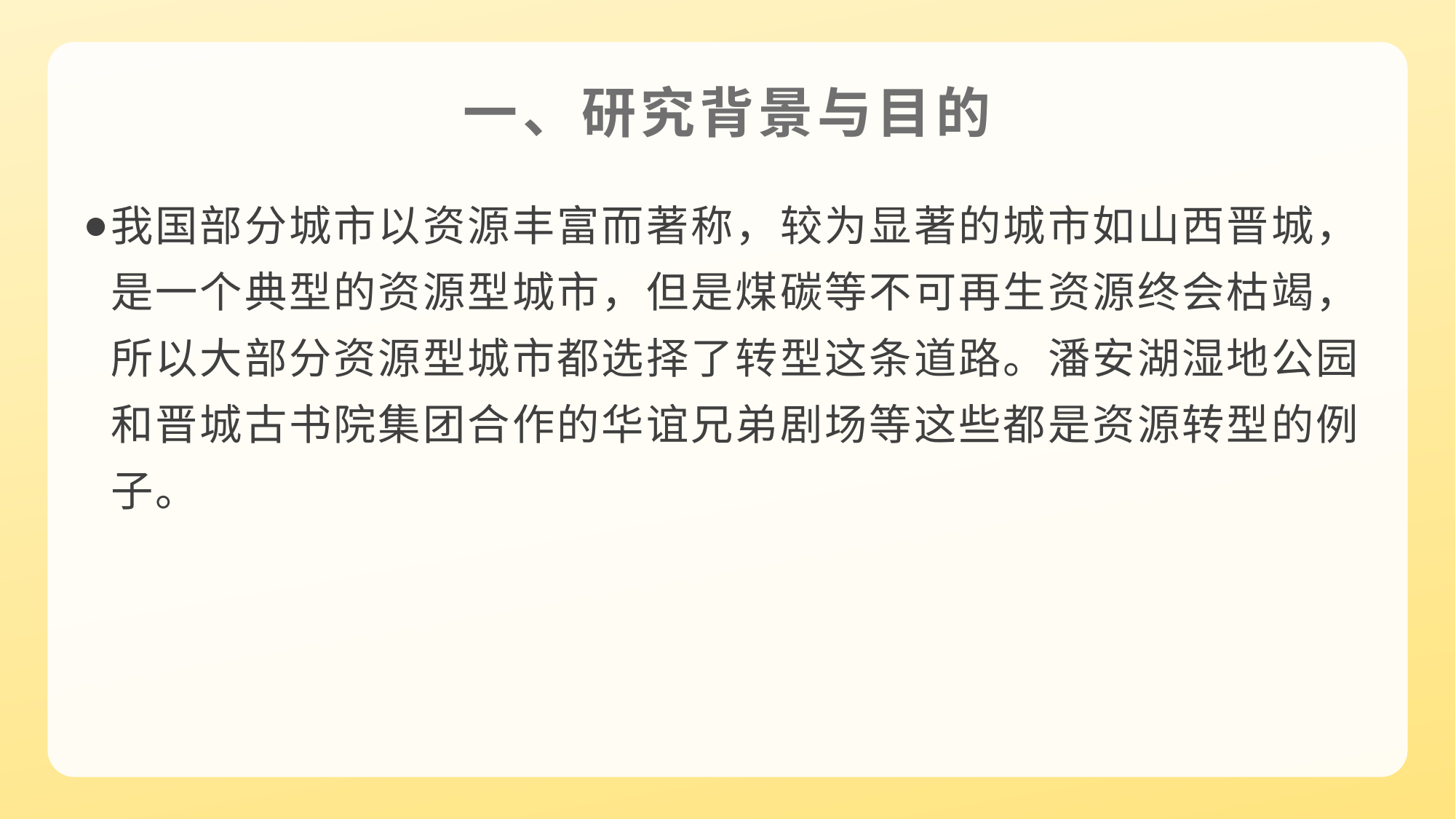

一、研究背景与目的
我国部分城市以资源丰富而著称，较为显著的城市如山西晋城，是一个典型的资源型城市，但是煤碳等不可再生资源终会枯竭，所以大部分资源型城市都选择了转型这条道路。潘安湖湿地公园和晋城古书院集团合作的华谊兄弟剧场等这些都是资源转型的例子。